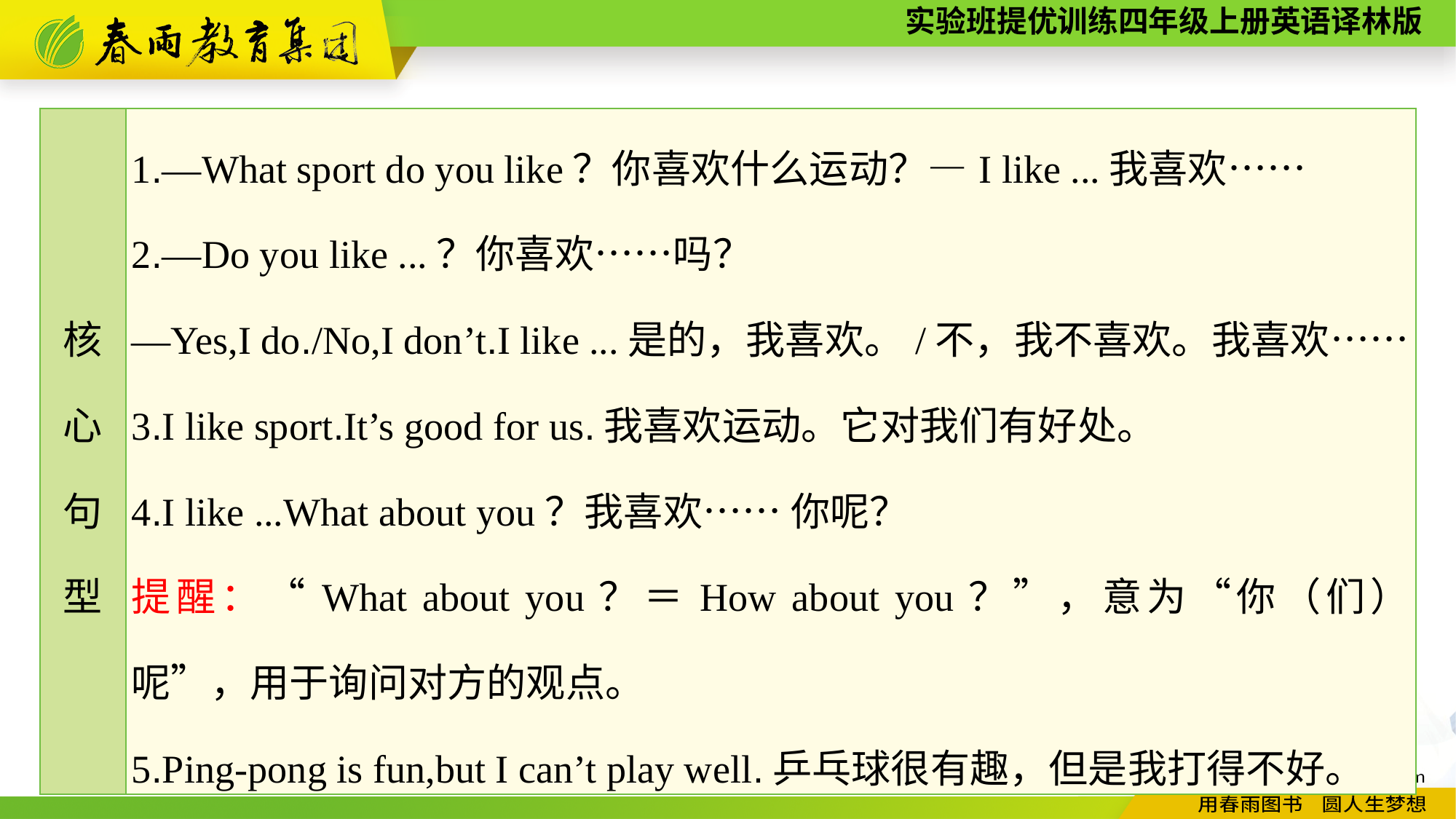

| 核 心 句 型 | 1.—What sport do you like？你喜欢什么运动？—I like ...我喜欢…… 2.—Do you like ...？你喜欢……吗？ —Yes,I do./No,I don’t.I like ...是的，我喜欢。/不，我不喜欢。我喜欢…… 3.I like sport.It’s good for us.我喜欢运动。它对我们有好处。 4.I like ...What about you？我喜欢…… 你呢？ 提醒：“What about you？＝How about you？”，意为“你（们）呢”，用于询问对方的观点。 5.Ping-pong is fun,but I can’t play well.乒乓球很有趣，但是我打得不好。 |
| --- | --- |